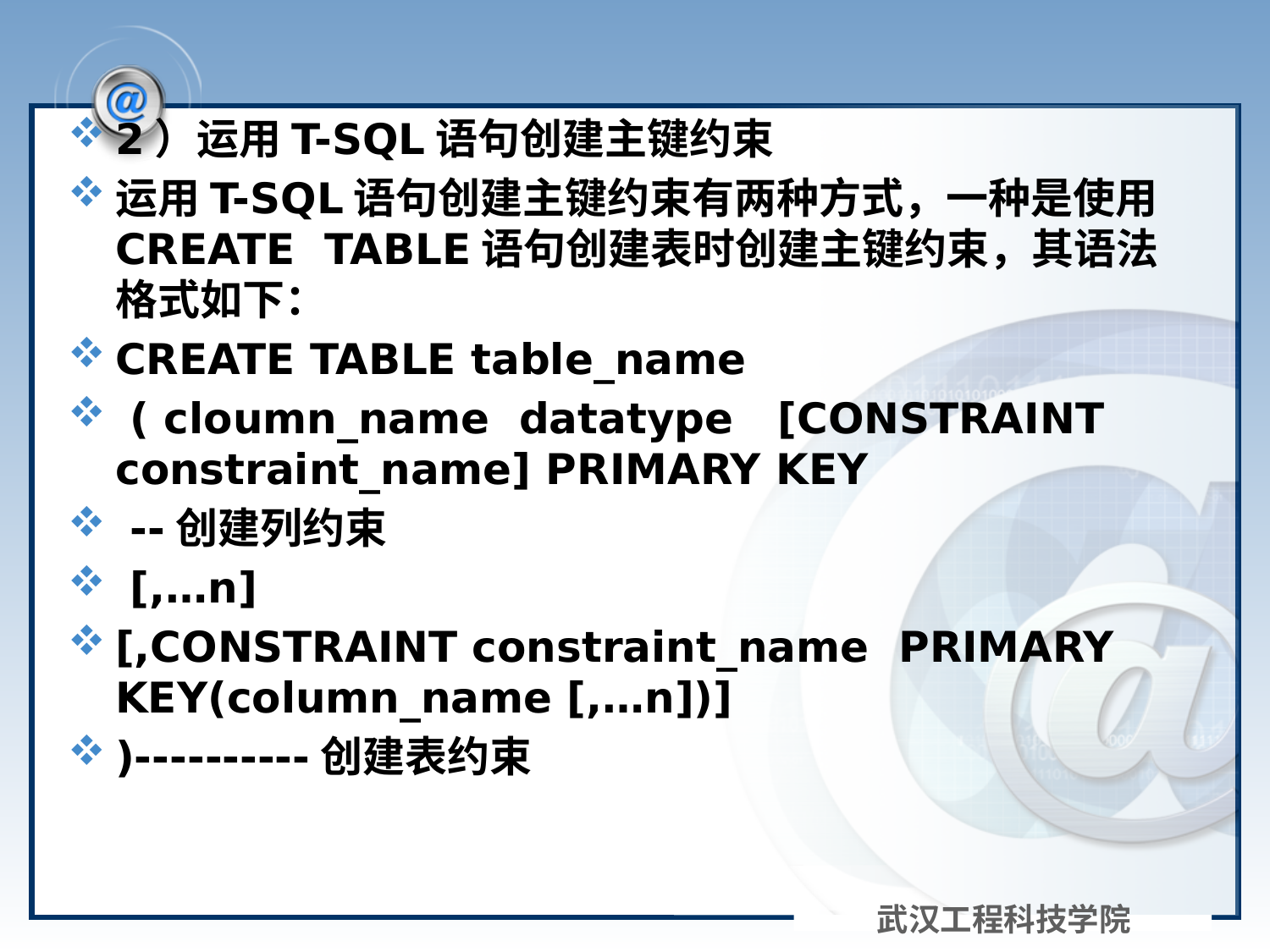

#
2）运用T-SQL语句创建主键约束
运用T-SQL语句创建主键约束有两种方式，一种是使用CREATE  TABLE语句创建表时创建主键约束，其语法格式如下：
CREATE TABLE table_name
 ( cloumn_name  datatype   [CONSTRAINT constraint_name] PRIMARY KEY
 --创建列约束
 [,…n]
[,CONSTRAINT constraint_name  PRIMARY KEY(column_name [,…n])]
)----------创建表约束

武汉工程科技学院